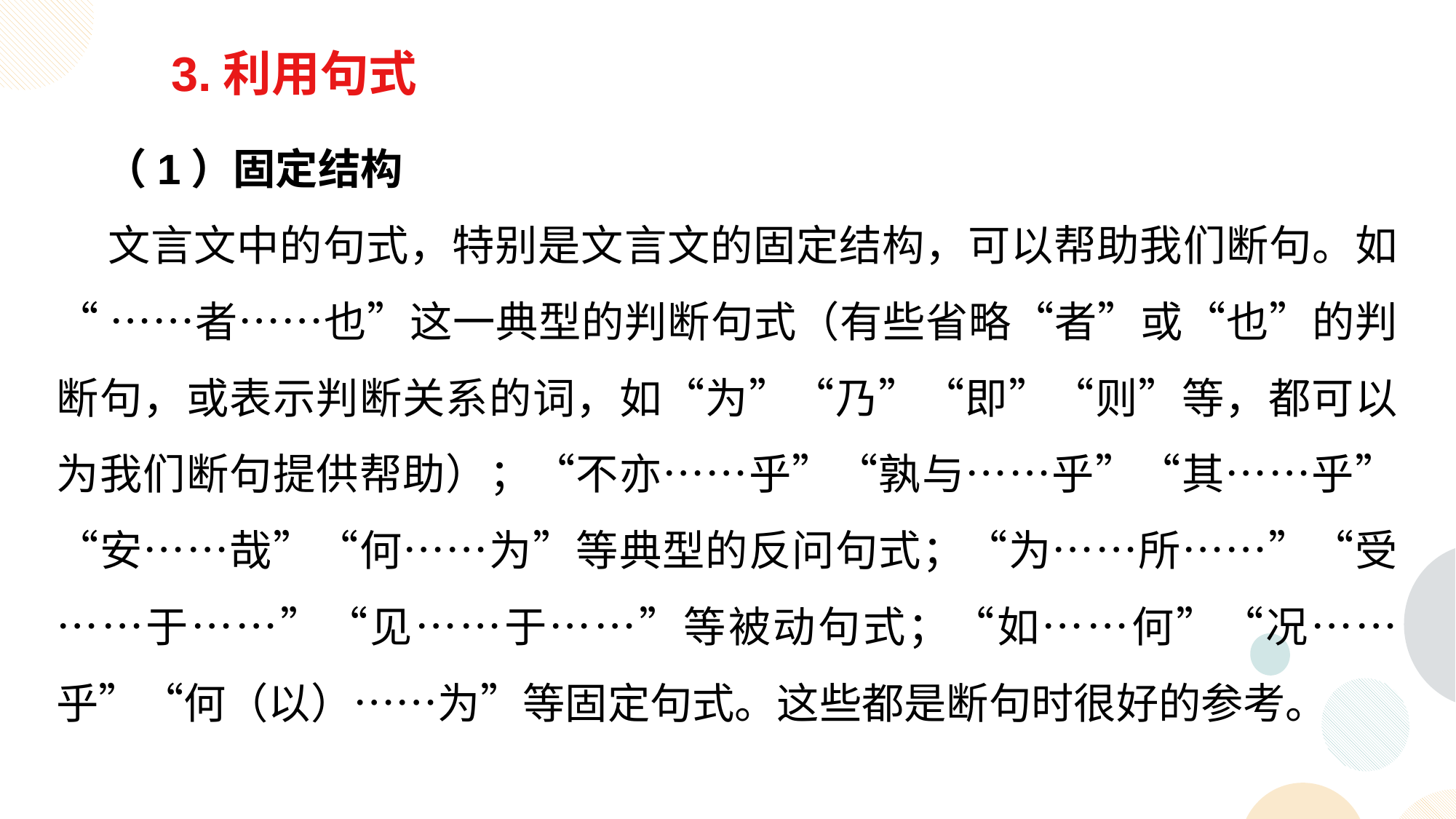

3.利用句式
    （1）固定结构
    文言文中的句式，特别是文言文的固定结构，可以帮助我们断句。如 “ ……者……也”这一典型的判断句式（有些省略“者”或“也”的判断句，或表示判断关系的词，如“为”“乃”“即”“则”等，都可以为我们断句提供帮助）；“不亦……乎”“孰与……乎”“其……乎”“安……哉”“何……为”等典型的反问句式；“为……所……”“受……于……”“见……于……”等被动句式；“如……何”“况……乎”“何（以）……为”等固定句式。这些都是断句时很好的参考。